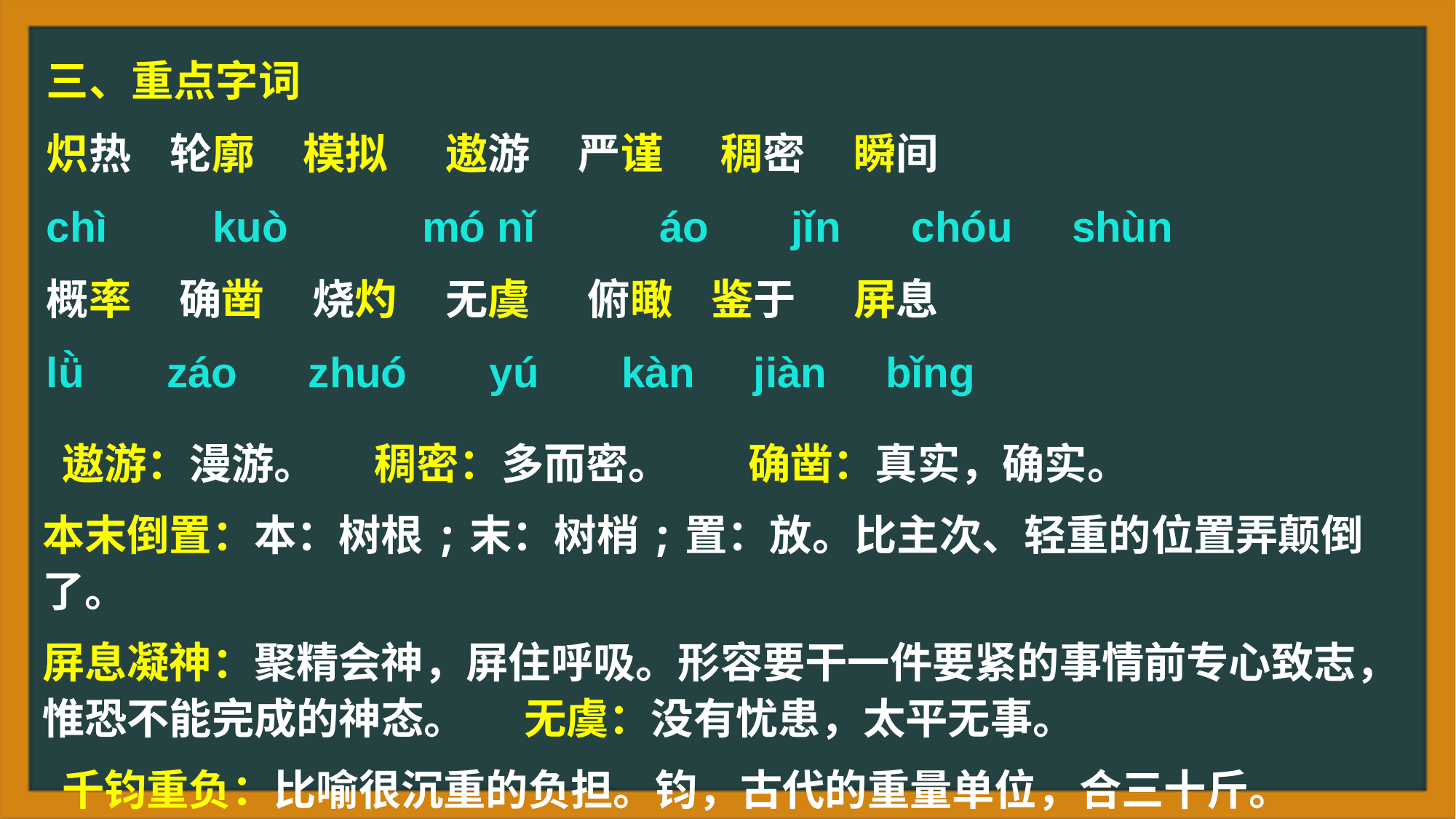

三、重点字词
炽热    轮廓     模拟      遨游     严谨      稠密     瞬间
chì　　kuò　　   mó nǐ　　  áo       jǐn      chóu     shùn
概率     确凿     烧灼     无虞      俯瞰    鉴于      屏息
lǜ       záo      zhuó       yú       kàn     jiàn     bǐng

 遨游：漫游。      稠密：多而密。        确凿：真实，确实。
本末倒置：本：树根;末：树梢;置：放。比主次、轻重的位置弄颠倒了。
屏息凝神：聚精会神，屏住呼吸。形容要干一件要紧的事情前专心致志，惟恐不能完成的神态。      无虞：没有忧患，太平无事。
 千钧重负：比喻很沉重的负担。钧，古代的重量单位，合三十斤。